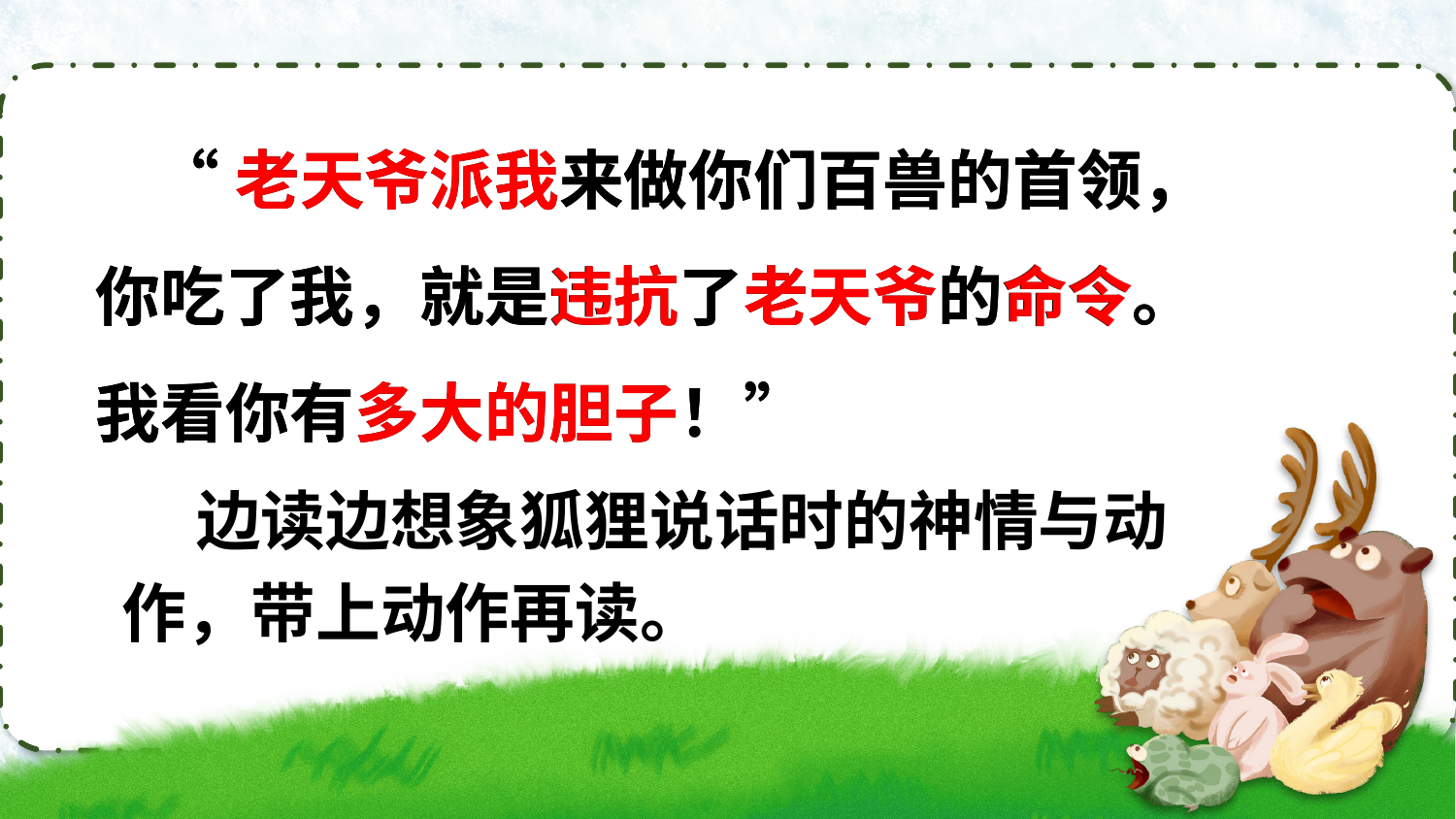

“老天爷派我来做你们百兽的首领，你吃了我，就是违抗了老天爷的命令。我看你有多大的胆子！”
    “老天爷派我来做你们百兽的首领，你吃了我，就是违抗了老天爷的命令。我看你有多大的胆子！”
    边读边想象狐狸说话时的神情与动作，带上动作再读。